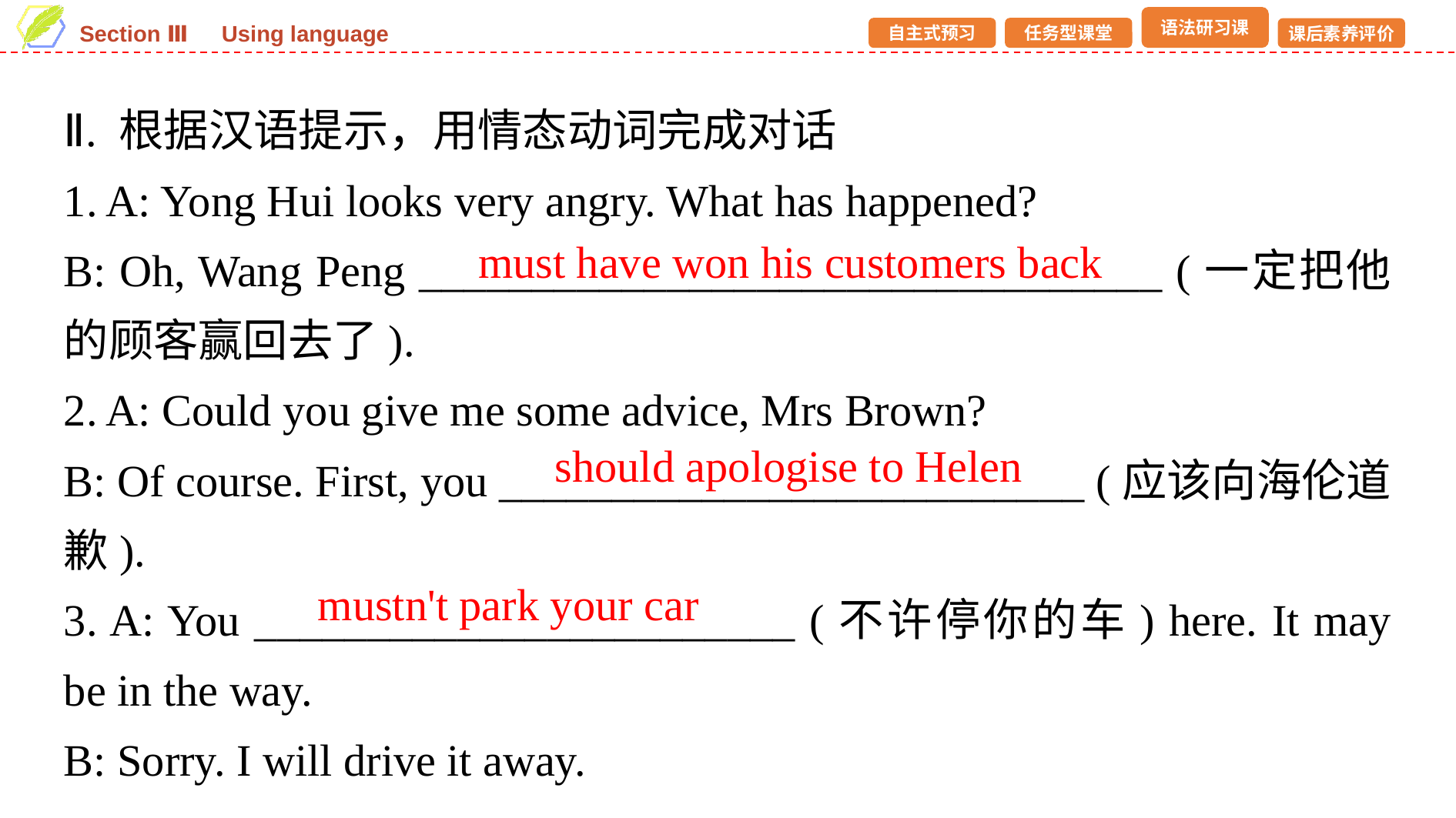

Ⅱ. 根据汉语提示，用情态动词完成对话
1. A: Yong Hui looks very angry. What has happened?
B: Oh, Wang Peng _________________________________ (一定把他的顾客赢回去了).
2. A: Could you give me some advice, Mrs Brown?
B: Of course. First, you __________________________ (应该向海伦道歉).
3. A: You ________________________ (不许停你的车) here. It may be in the way.
B: Sorry. I will drive it away.
must have won his customers back
should apologise to Helen
mustn't park your car